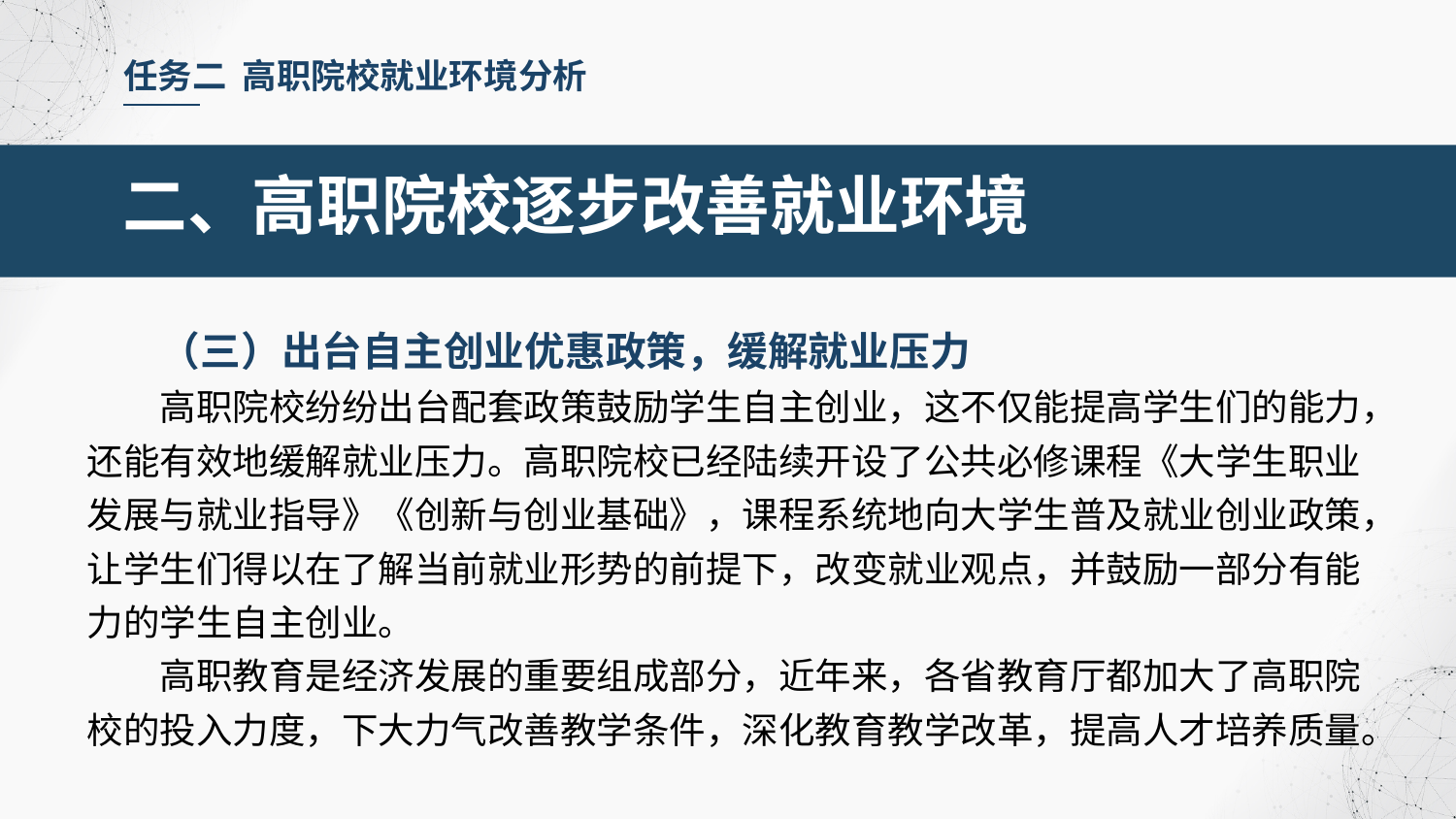

任务二  高职院校就业环境分析

二、高职院校逐步改善就业环境
（三）出台自主创业优惠政策，缓解就业压力
高职院校纷纷出台配套政策鼓励学生自主创业，这不仅能提高学生们的能力，还能有效地缓解就业压力。高职院校已经陆续开设了公共必修课程《大学生职业发展与就业指导》《创新与创业基础》，课程系统地向大学生普及就业创业政策，让学生们得以在了解当前就业形势的前提下，改变就业观点，并鼓励一部分有能力的学生自主创业。
高职教育是经济发展的重要组成部分，近年来，各省教育厅都加大了高职院校的投入力度，下大力气改善教学条件，深化教育教学改革，提高人才培养质量。